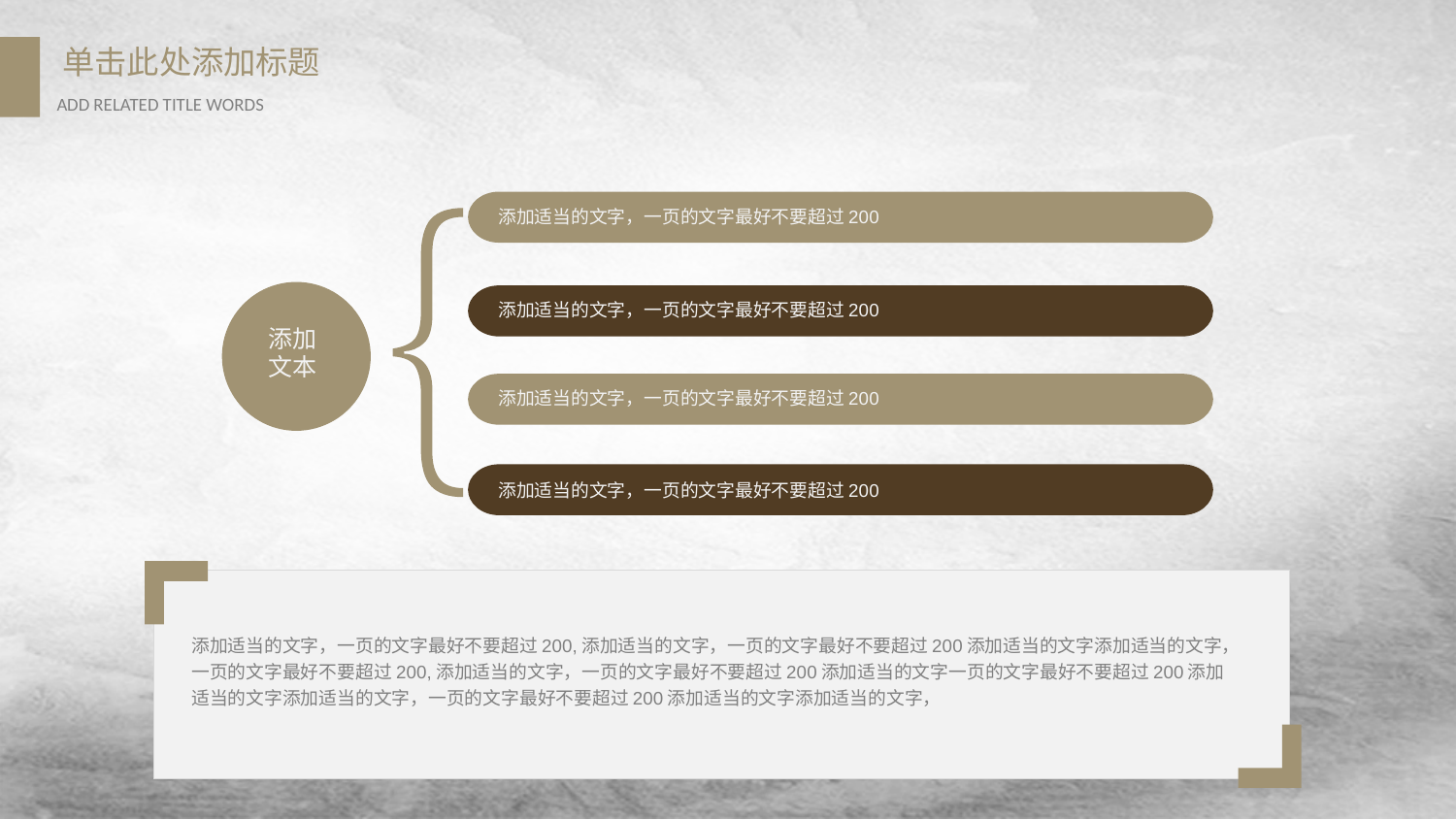

添加适当的文字，一页的文字最好不要超过200

添加适当的文字，一页的文字最好不要超过200
添加
文本

添加适当的文字，一页的文字最好不要超过200

添加适当的文字，一页的文字最好不要超过200

添加适当的文字，一页的文字最好不要超过200,添加适当的文字，一页的文字最好不要超过200添加适当的文字添加适当的文字，一页的文字最好不要超过200,添加适当的文字，一页的文字最好不要超过200添加适当的文字一页的文字最好不要超过200添加适当的文字添加适当的文字，一页的文字最好不要超过200添加适当的文字添加适当的文字，